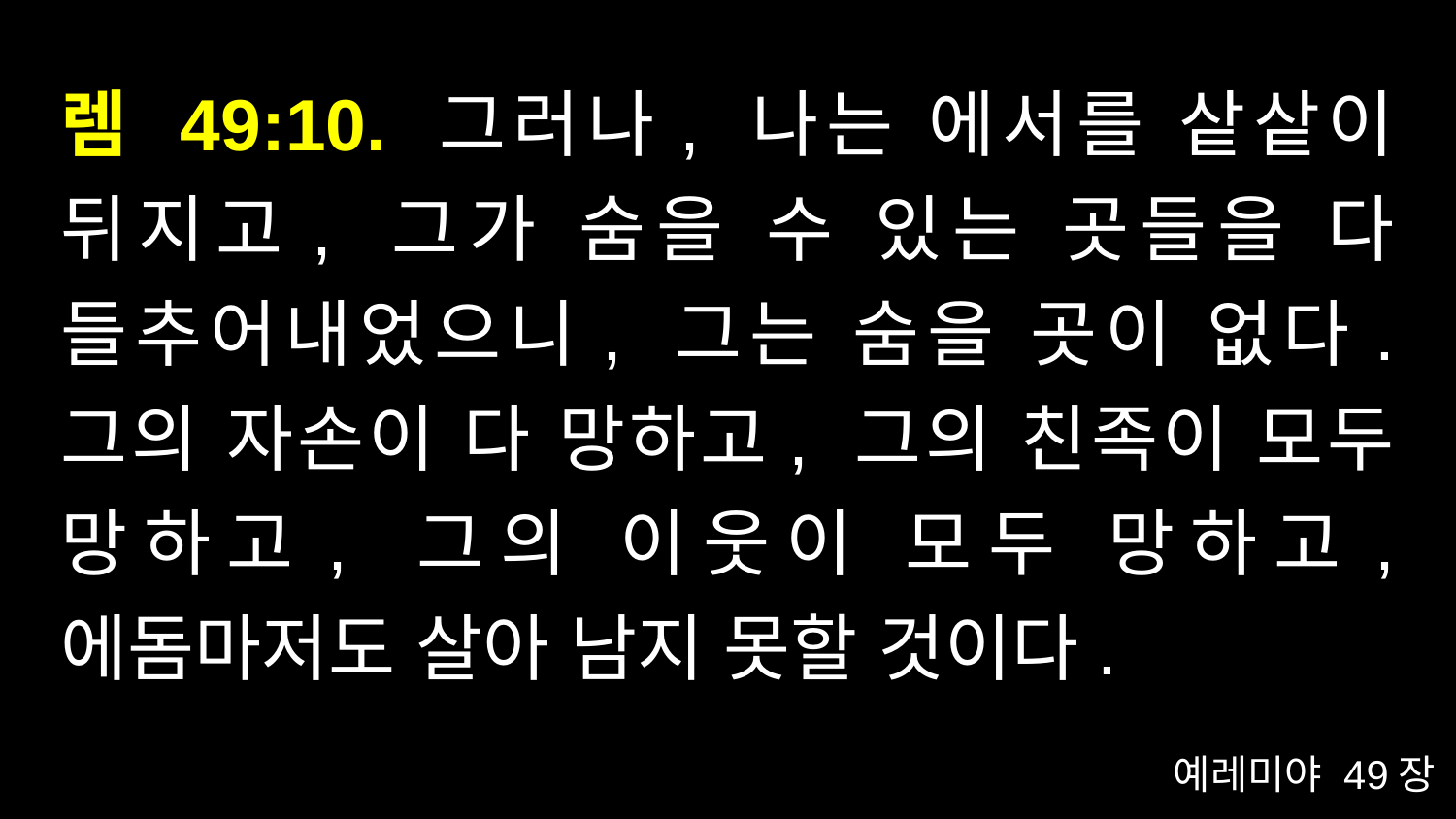

# 렘 49:10. 그러나, 나는 에서를 샅샅이 뒤지고, 그가 숨을 수 있는 곳들을 다 들추어내었으니, 그는 숨을 곳이 없다. 그의 자손이 다 망하고, 그의 친족이 모두 망하고, 그의 이웃이 모두 망하고, 에돔마저도 살아 남지 못할 것이다.
예레미야 49장